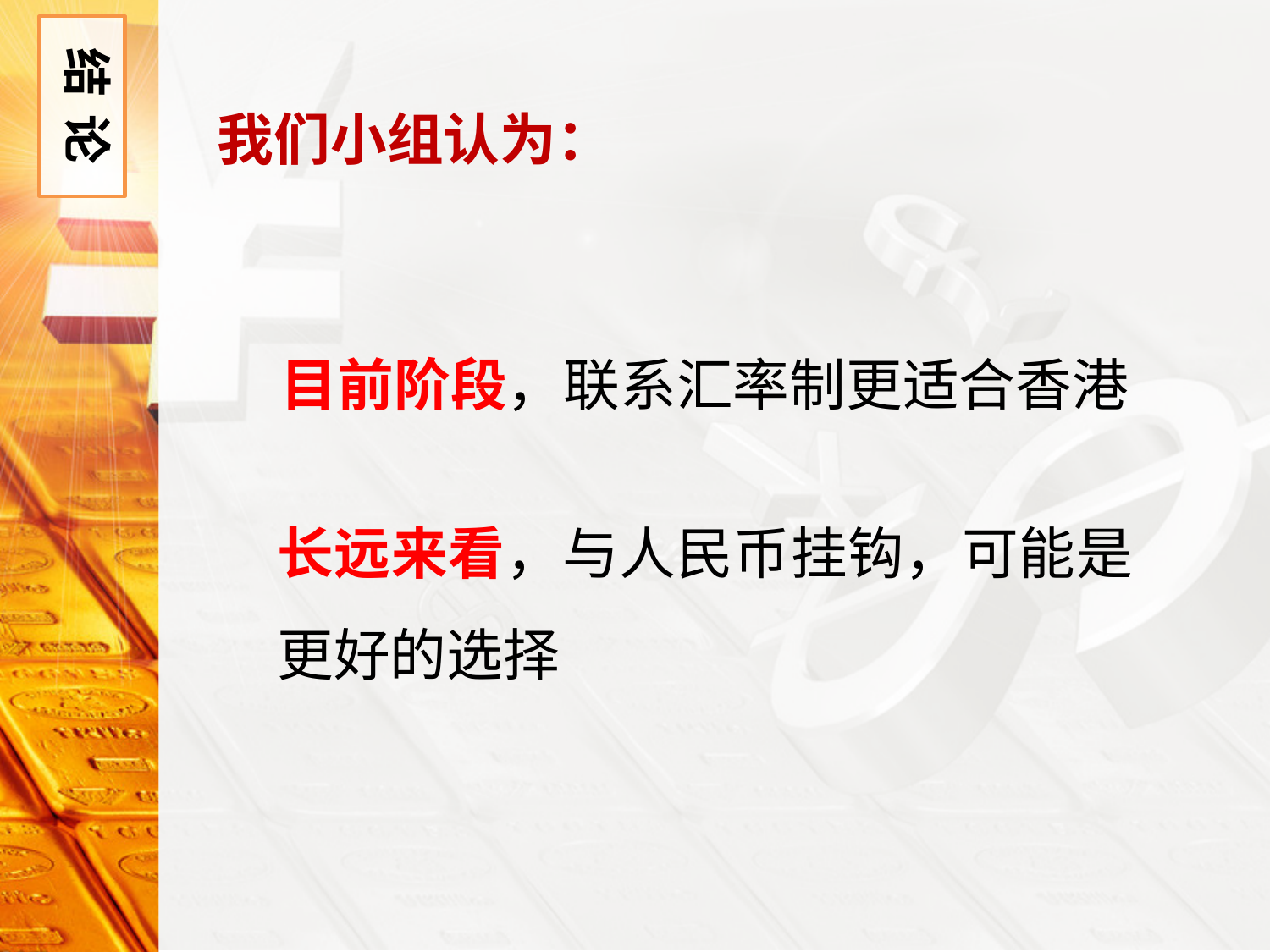

结论
我们小组认为：

目前阶段，联系汇率制更适合香港
长远来看，与人民币挂钩，可能是更好的选择